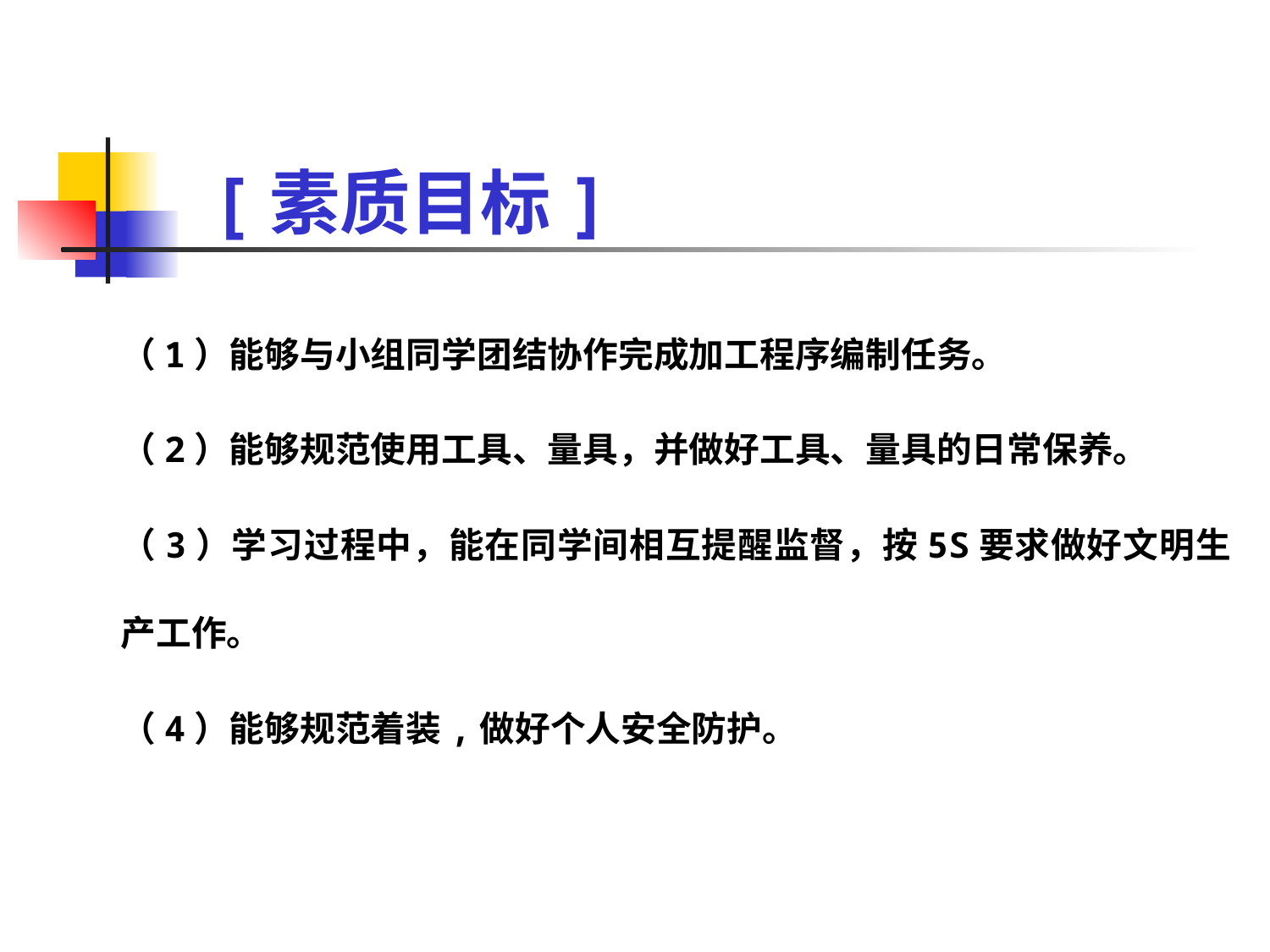

# [素质目标]
（1）能够与小组同学团结协作完成加工程序编制任务。
（2）能够规范使用工具、量具，并做好工具、量具的日常保养。
（3）学习过程中，能在同学间相互提醒监督，按5S要求做好文明生产工作。
（4）能够规范着装,做好个人安全防护。